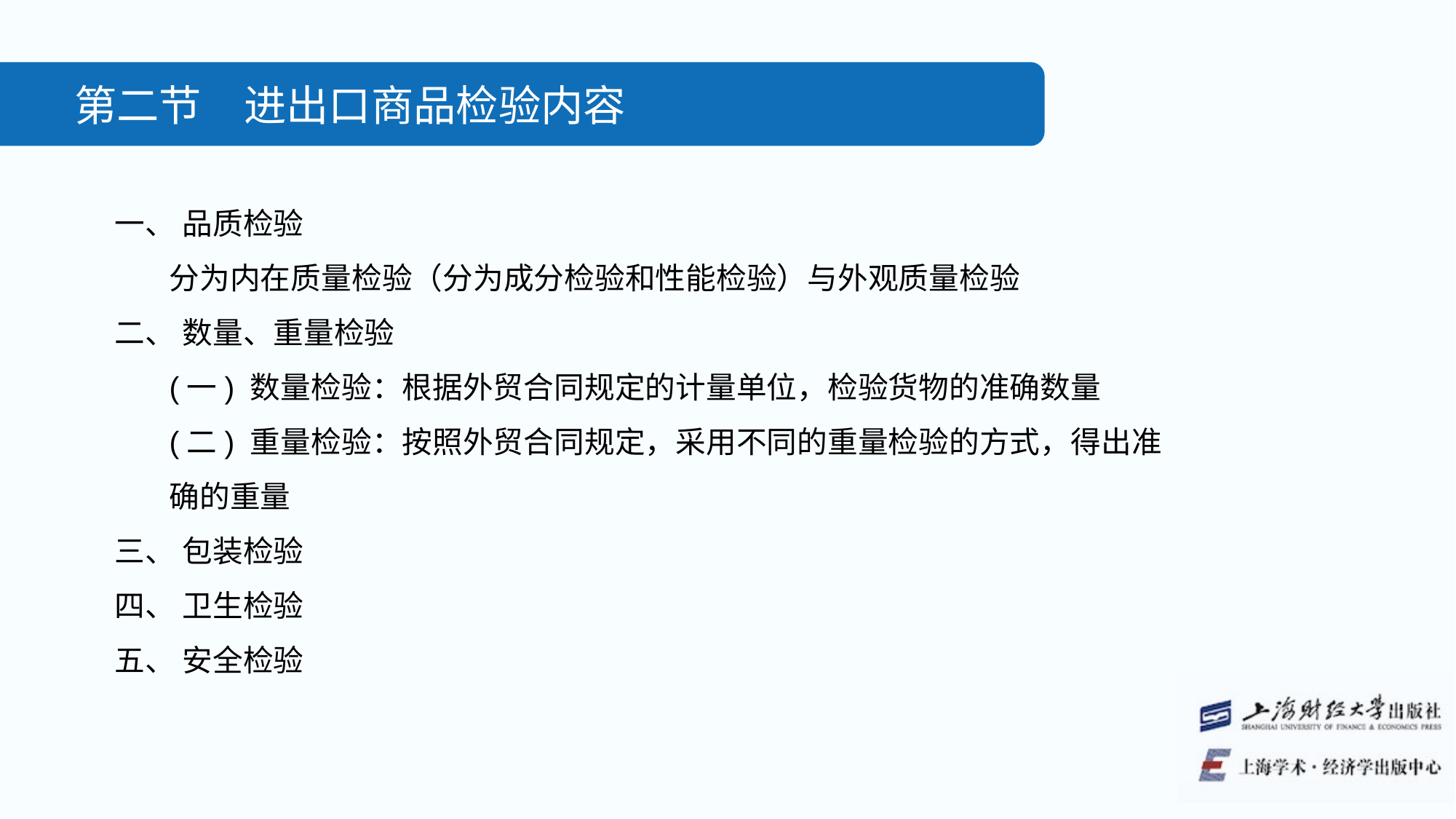

第二节　进出口商品检验内容
一、 品质检验
分为内在质量检验（分为成分检验和性能检验）与外观质量检验
二、 数量、重量检验
(一) 数量检验：根据外贸合同规定的计量单位，检验货物的准确数量
(二) 重量检验：按照外贸合同规定，采用不同的重量检验的方式，得出准确的重量
三、 包装检验
四、 卫生检验
五、 安全检验